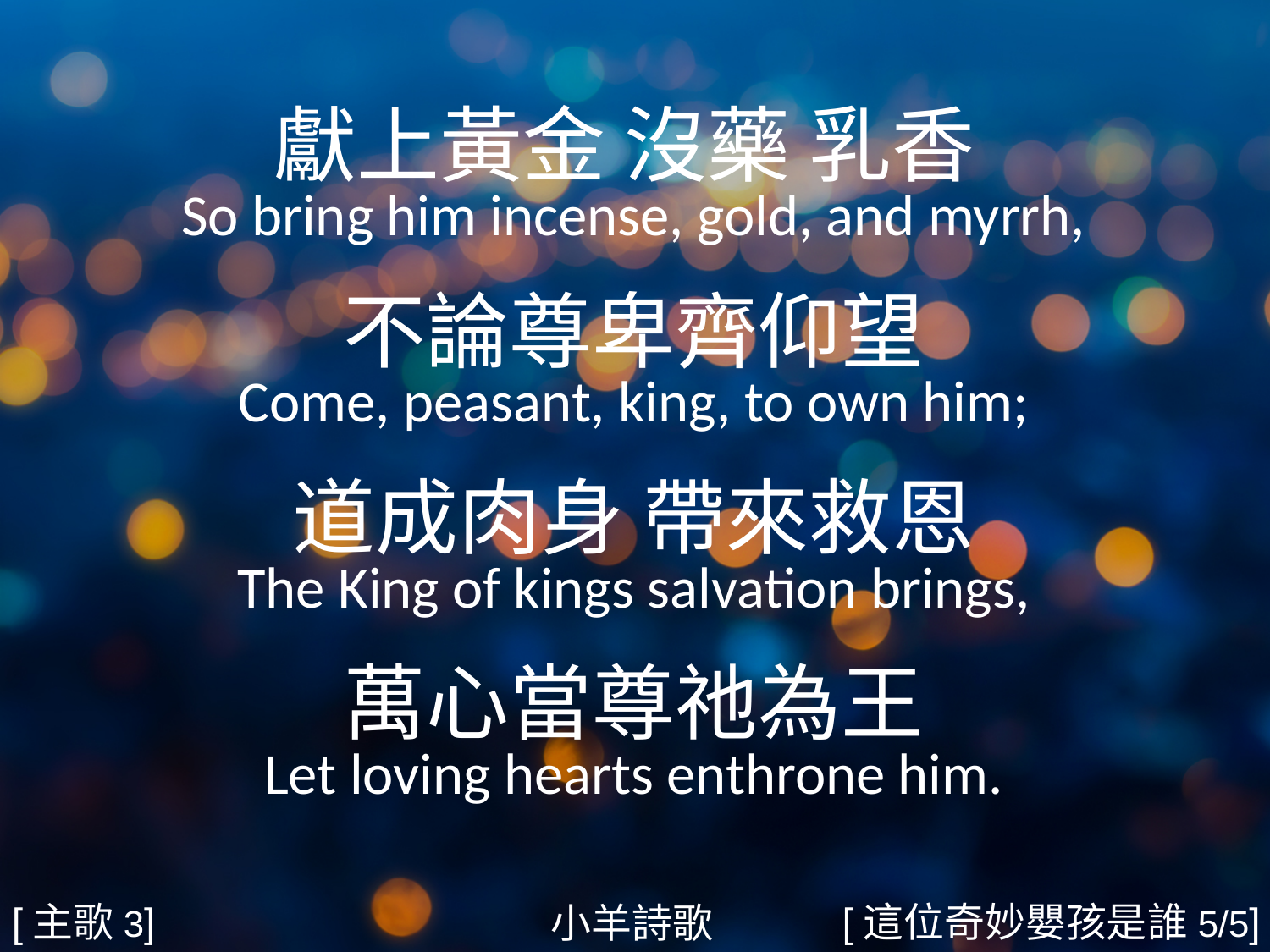

獻上黃金 沒藥 乳香
So bring him incense, gold, and myrrh,

不論尊卑齊仰望
Come, peasant, king, to own him;

道成肉身 帶來救恩
The King of kings salvation brings,

萬心當尊祂為王
Let loving hearts enthrone him.

#

[主歌3]
[這位奇妙嬰孩是誰5/5]
小羊詩歌